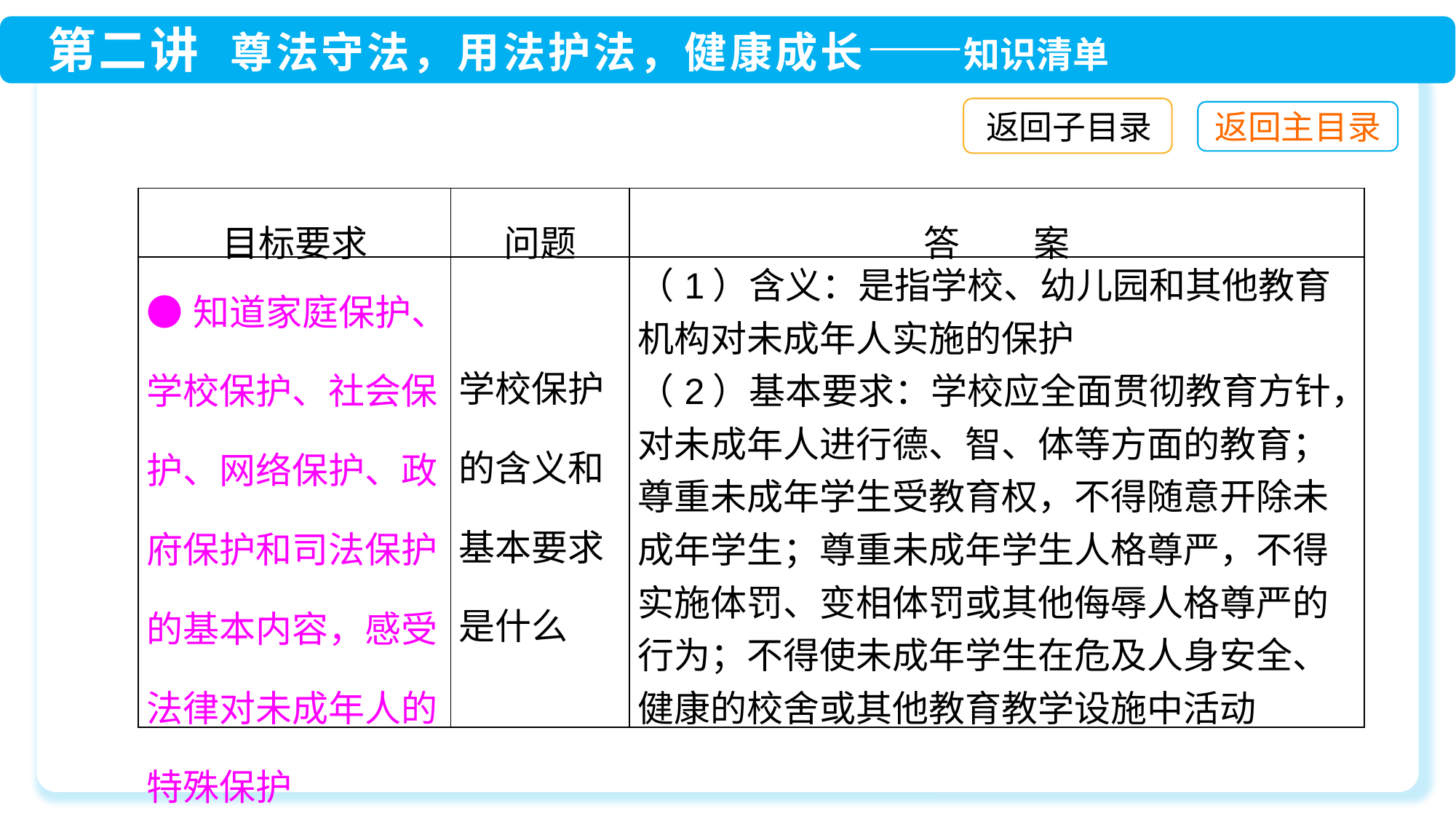

返回子目录
| 目标要求 | 问题 | 答　　案 |
| --- | --- | --- |
| ●知道家庭保护、学校保护、社会保护、网络保护、政府保护和司法保护的基本内容，感受法律对未成年人的特殊保护 | 学校保护的含义和基本要求是什么 | （1）含义：是指学校、幼儿园和其他教育机构对未成年人实施的保护 （2）基本要求：学校应全面贯彻教育方针，对未成年人进行德、智、体等方面的教育；尊重未成年学生受教育权，不得随意开除未成年学生；尊重未成年学生人格尊严，不得实施体罚、变相体罚或其他侮辱人格尊严的行为；不得使未成年学生在危及人身安全、健康的校舍或其他教育教学设施中活动 |